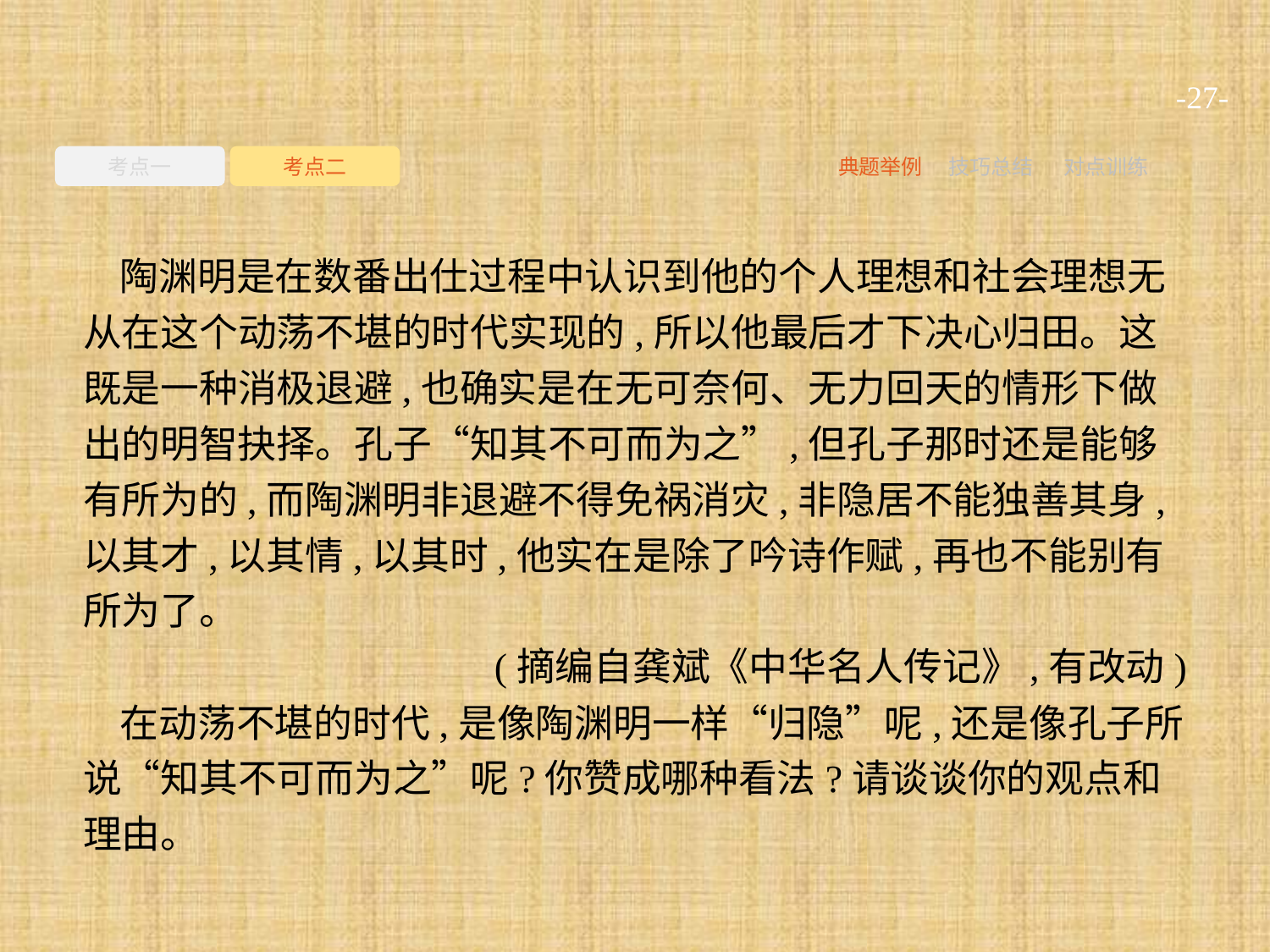

-27-
考点一
考点二
典题举例
技巧总结
对点训练
陶渊明是在数番出仕过程中认识到他的个人理想和社会理想无从在这个动荡不堪的时代实现的,所以他最后才下决心归田。这既是一种消极退避,也确实是在无可奈何、无力回天的情形下做出的明智抉择。孔子“知其不可而为之”,但孔子那时还是能够有所为的,而陶渊明非退避不得免祸消灾,非隐居不能独善其身,以其才,以其情,以其时,他实在是除了吟诗作赋,再也不能别有所为了。
(摘编自龚斌《中华名人传记》,有改动)
在动荡不堪的时代,是像陶渊明一样“归隐”呢,还是像孔子所说“知其不可而为之”呢?你赞成哪种看法?请谈谈你的观点和理由。